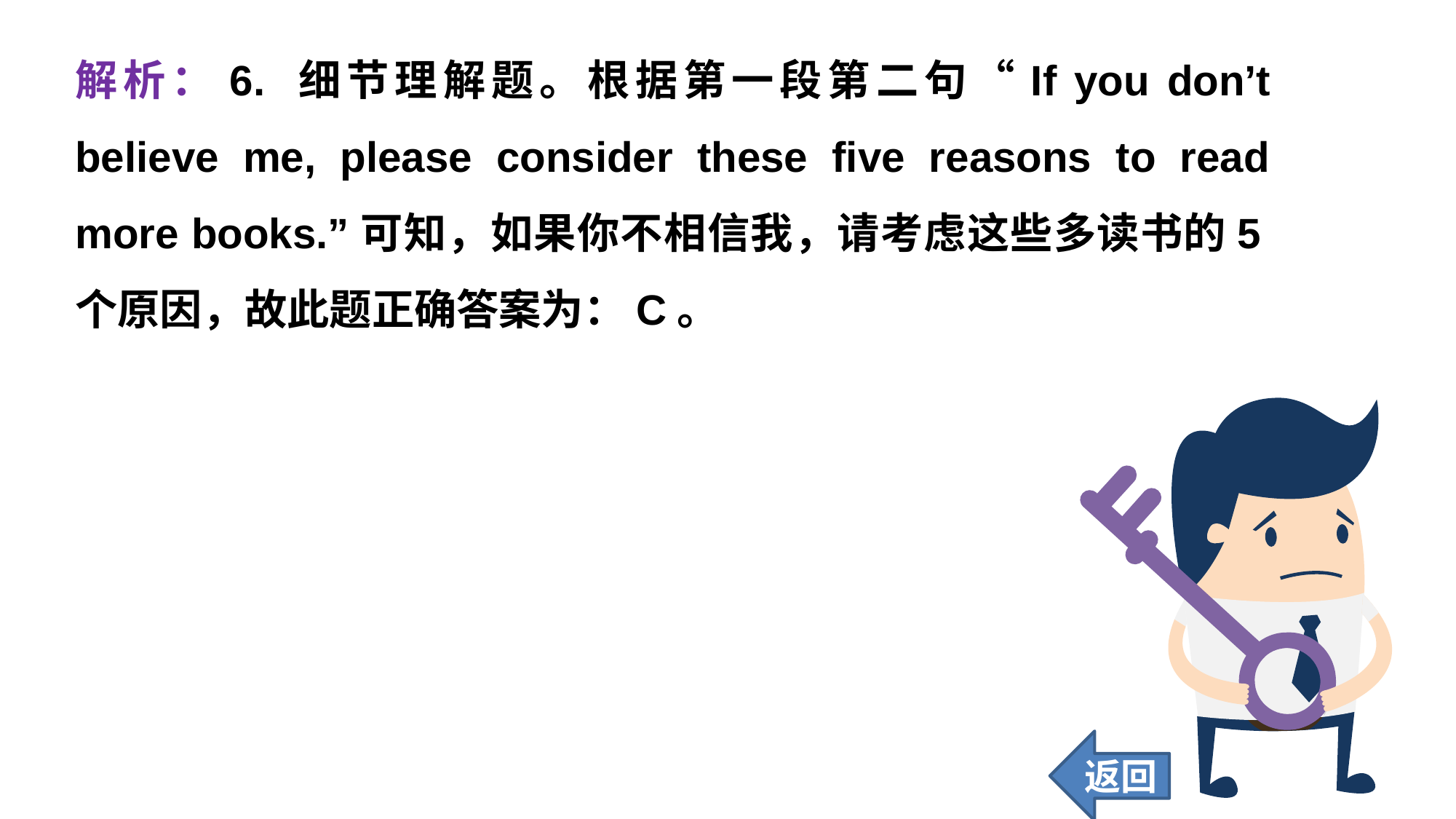

解析：6. 细节理解题。根据第一段第二句“If you don’t believe me, please consider these five reasons to read more books.”可知，如果你不相信我，请考虑这些多读书的5个原因，故此题正确答案为：C。

返回
75